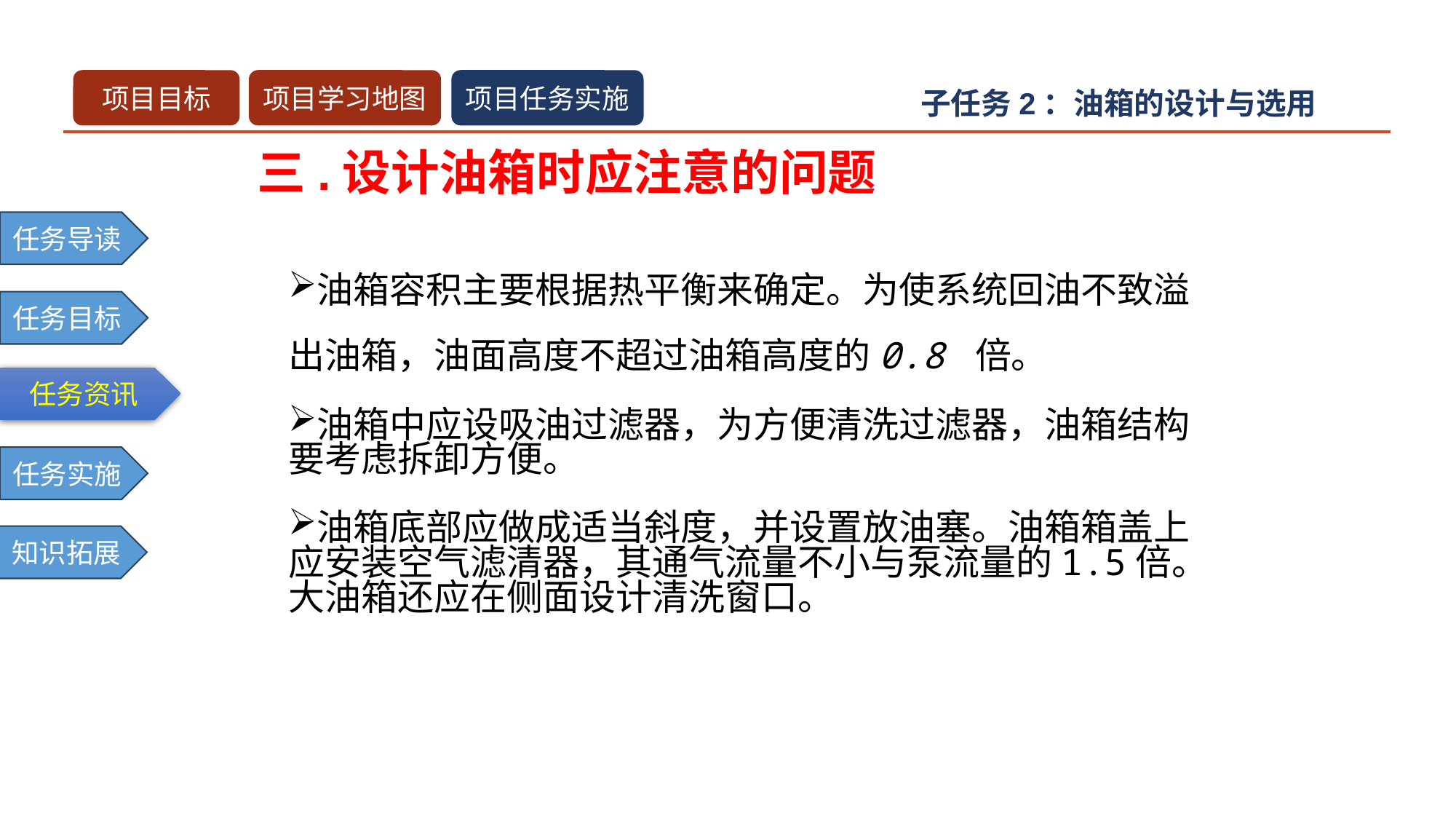

子任务2：油箱的设计与选用
三.设计油箱时应注意的问题
油箱容积主要根据热平衡来确定。为使系统回油不致溢出油箱，油面高度不超过油箱高度的0.8 倍。
油箱中应设吸油过滤器，为方便清洗过滤器，油箱结构要考虑拆卸方便。
油箱底部应做成适当斜度，并设置放油塞。油箱箱盖上应安装空气滤清器，其通气流量不小与泵流量的1.5倍。大油箱还应在侧面设计清洗窗口。